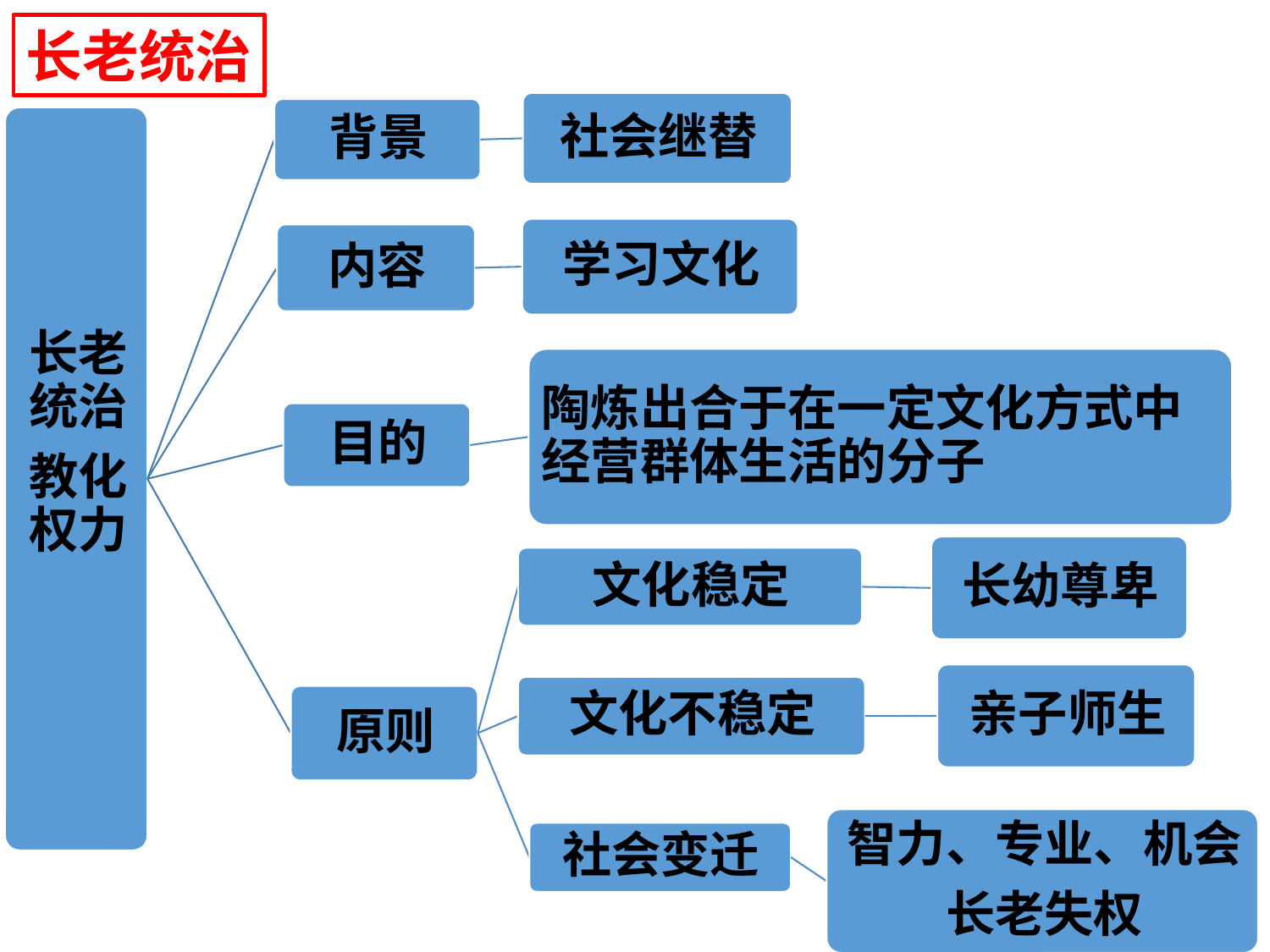

长老统治
长老统治
教化权力

背景

社会继替

内容

学习文化

目的

陶炼出合于在一定文化方式中经营群体生活的分子

原则

文化稳定

长幼尊卑

文化不稳定

亲子师生

社会变迁

智力、专业、机会
长老失权